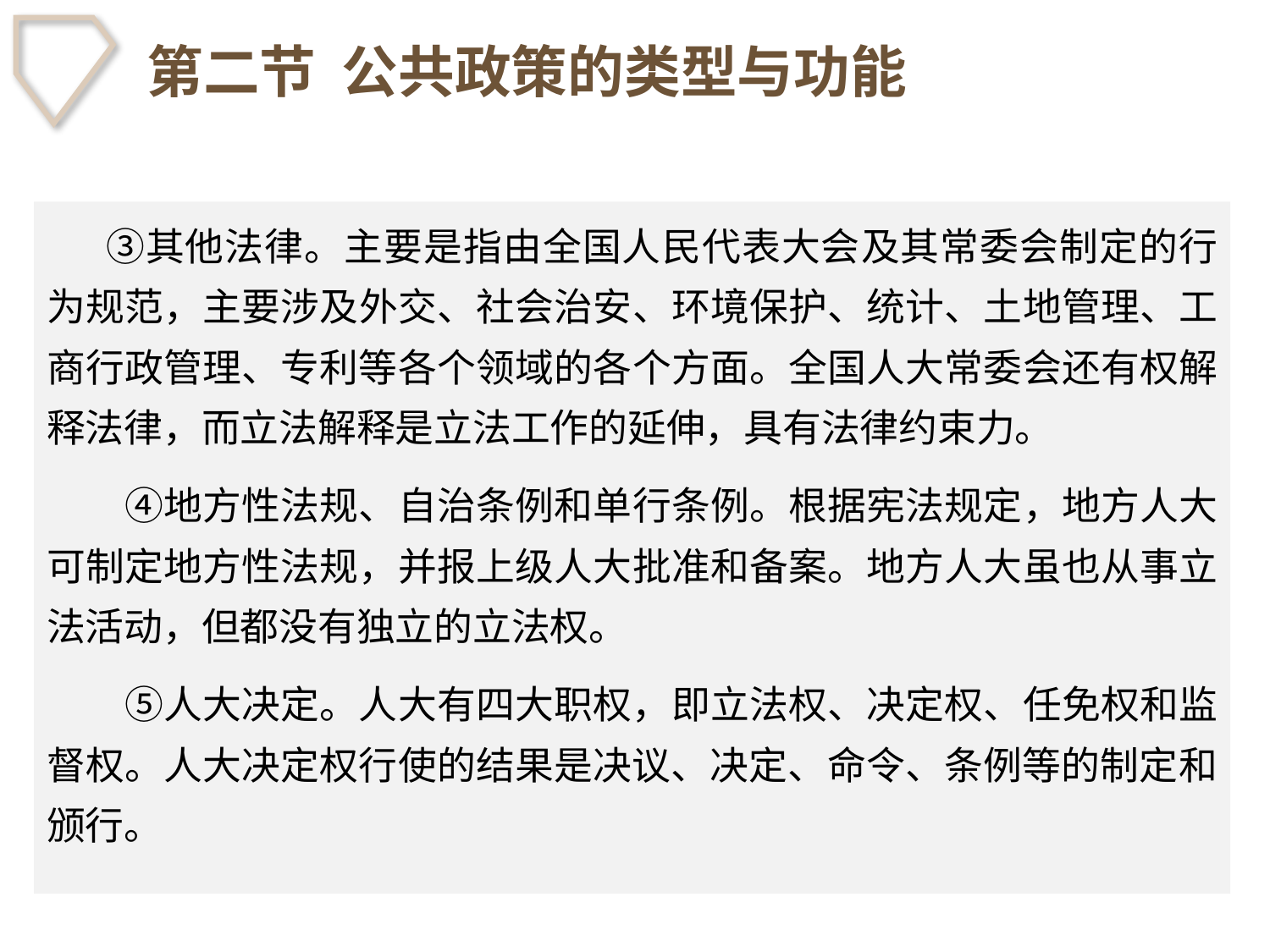

# 第二节  公共政策的类型与功能
　  ③其他法律。主要是指由全国人民代表大会及其常委会制定的行为规范，主要涉及外交、社会治安、环境保护、统计、土地管理、工商行政管理、专利等各个领域的各个方面。全国人大常委会还有权解释法律，而立法解释是立法工作的延伸，具有法律约束力。
　　④地方性法规、自治条例和单行条例。根据宪法规定，地方人大可制定地方性法规，并报上级人大批准和备案。地方人大虽也从事立法活动，但都没有独立的立法权。
　　⑤人大决定。人大有四大职权，即立法权、决定权、任免权和监督权。人大决定权行使的结果是决议、决定、命令、条例等的制定和颁行。